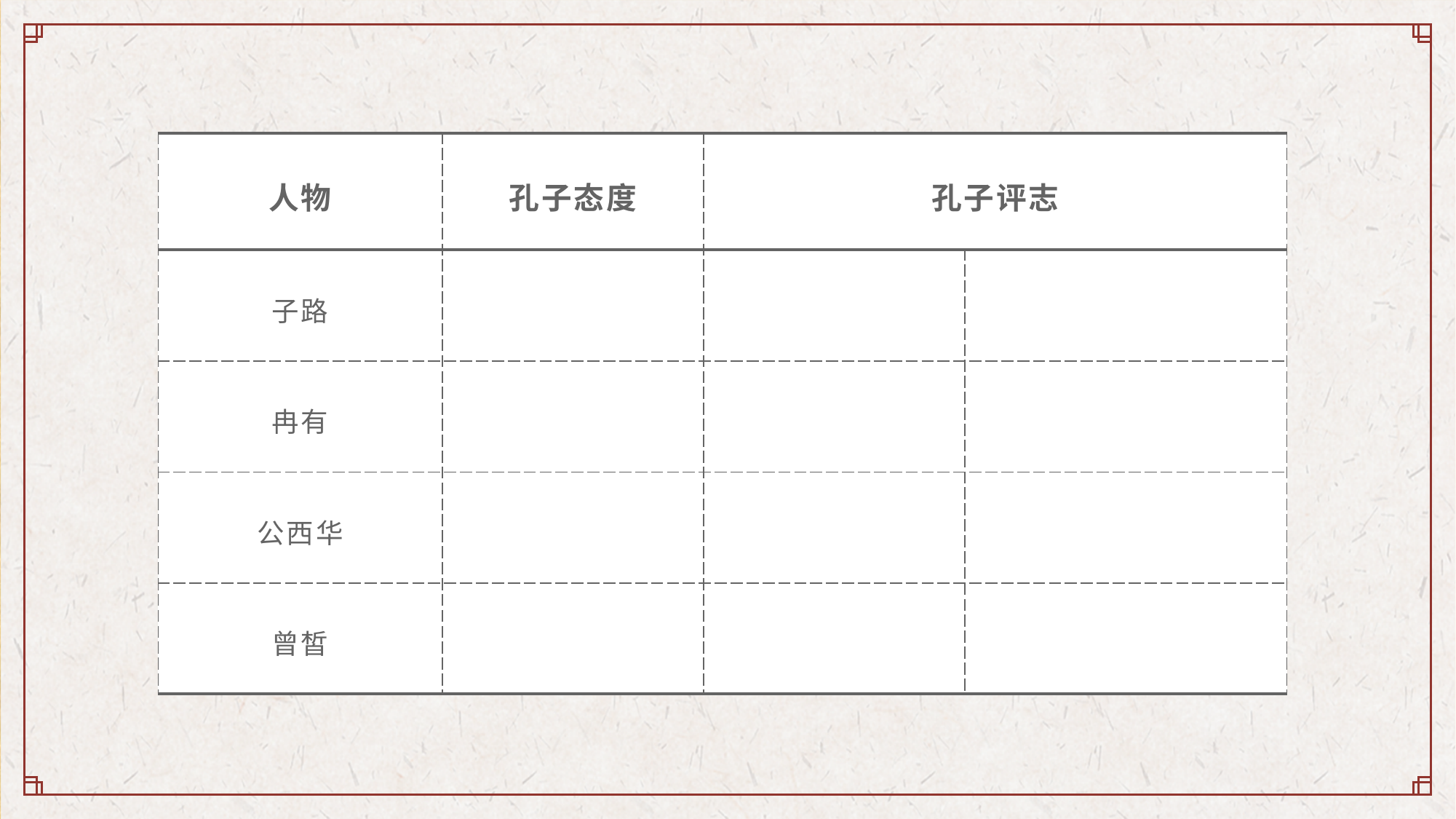

| 人物 | 孔子态度 | 孔子评志 |  |
| --- | --- | --- | --- |
| 子路 |  |  |  |
| 冉有 |  |  |  |
| 公西华 |  |  |  |
| 曾皙 |  |  |  |